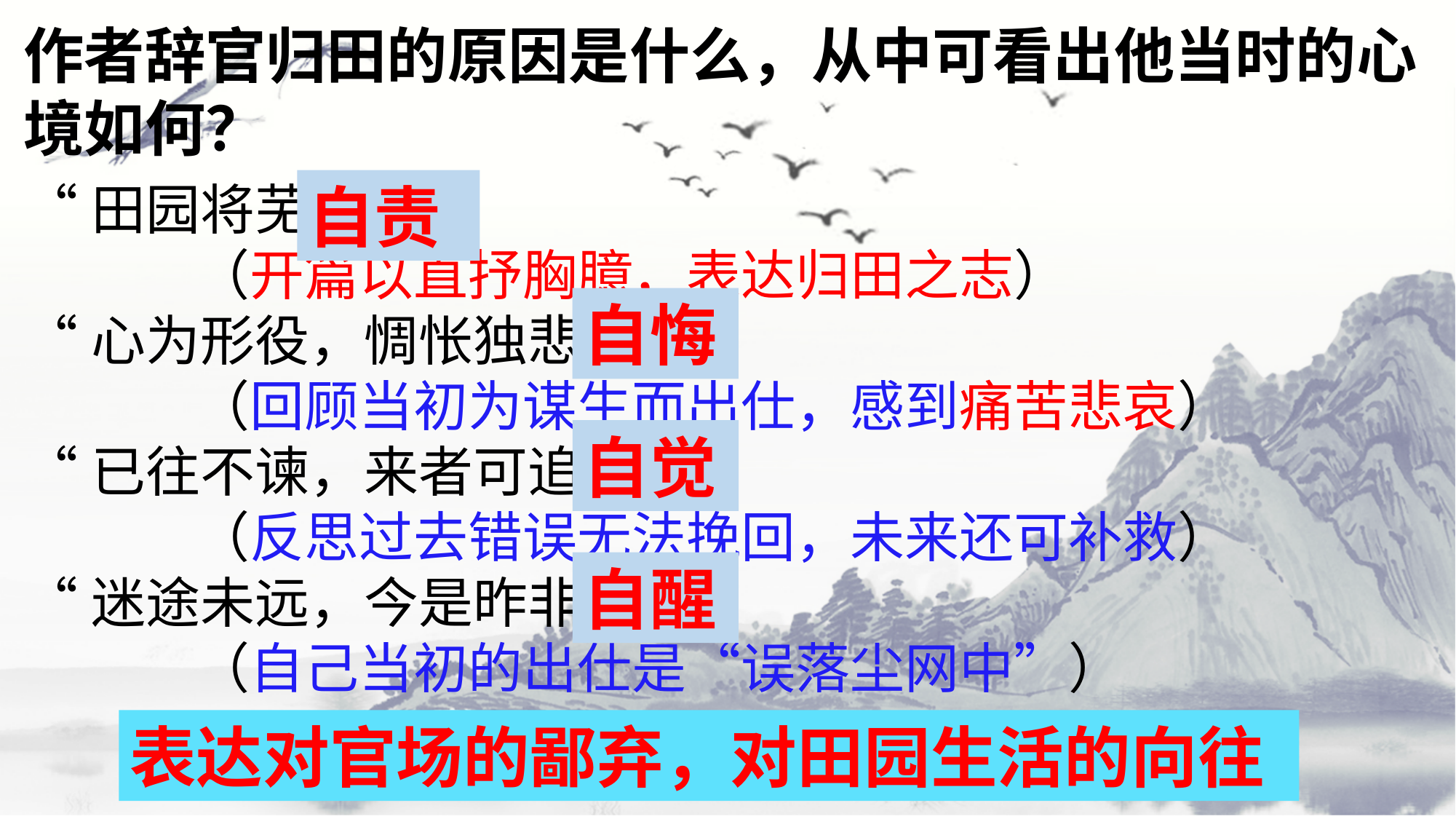

作者辞官归田的原因是什么，从中可看出他当时的心境如何？

“田园将芜”
             （开篇以直抒胸臆，表达归田之志）
“心为形役，惆怅独悲”
             （回顾当初为谋生而出仕，感到痛苦悲哀）
“已往不谏，来者可追”
             （反思过去错误无法挽回，未来还可补救）
“迷途未远，今是昨非”
             （自己当初的出仕是“误落尘网中”）
自责
自悔
自觉
自醒
表达对官场的鄙弃，对田园生活的向往